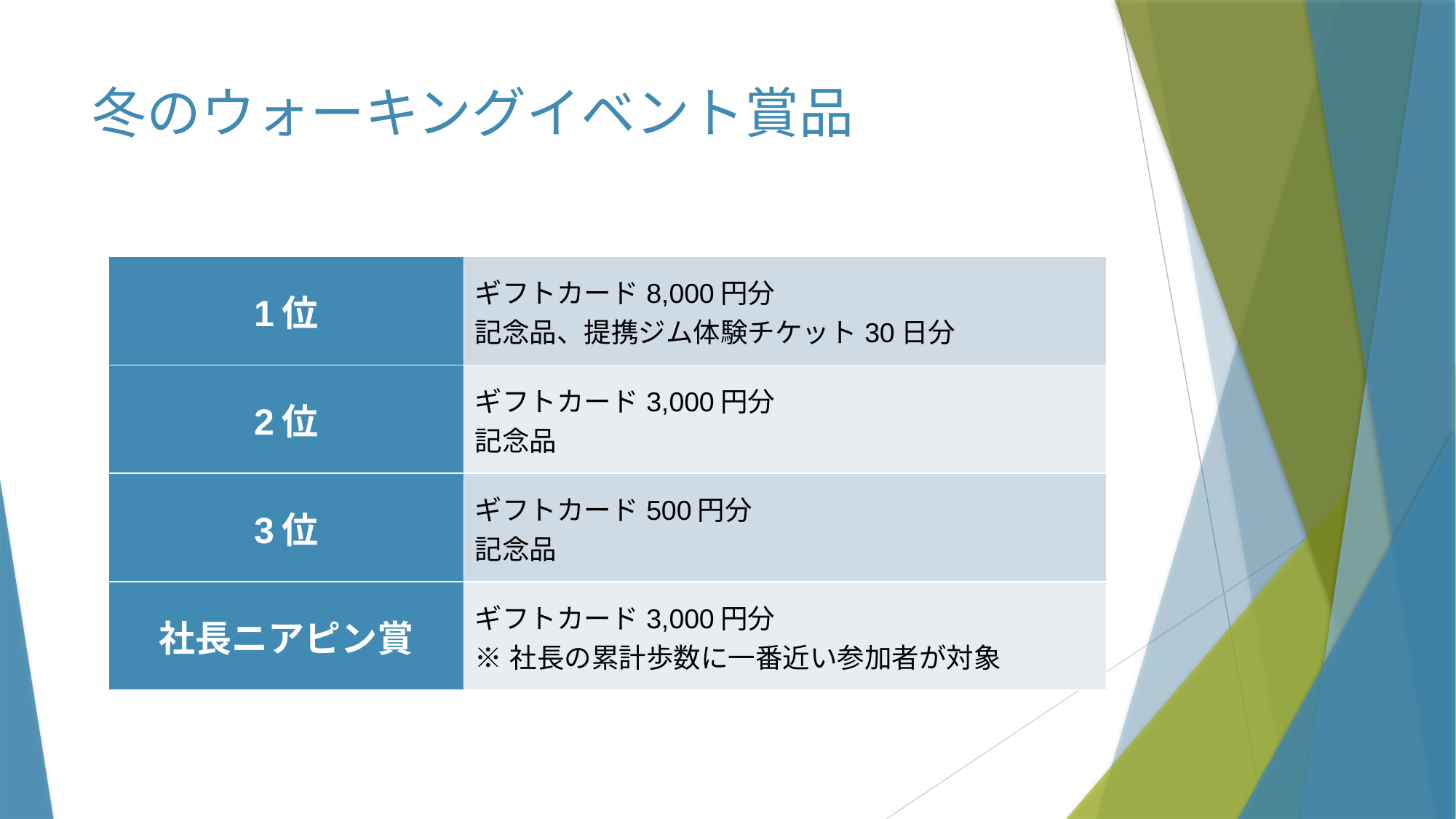

# 冬のウォーキングイベント賞品
| 1位 | ギフトカード8,000円分 記念品、提携ジム体験チケット30日分 |
| --- | --- |
| 2位 | ギフトカード3,000円分 記念品 |
| 3位 | ギフトカード500円分 記念品 |
| 社長ニアピン賞 | ギフトカード3,000円分 ※社長の累計歩数に一番近い参加者が対象 |